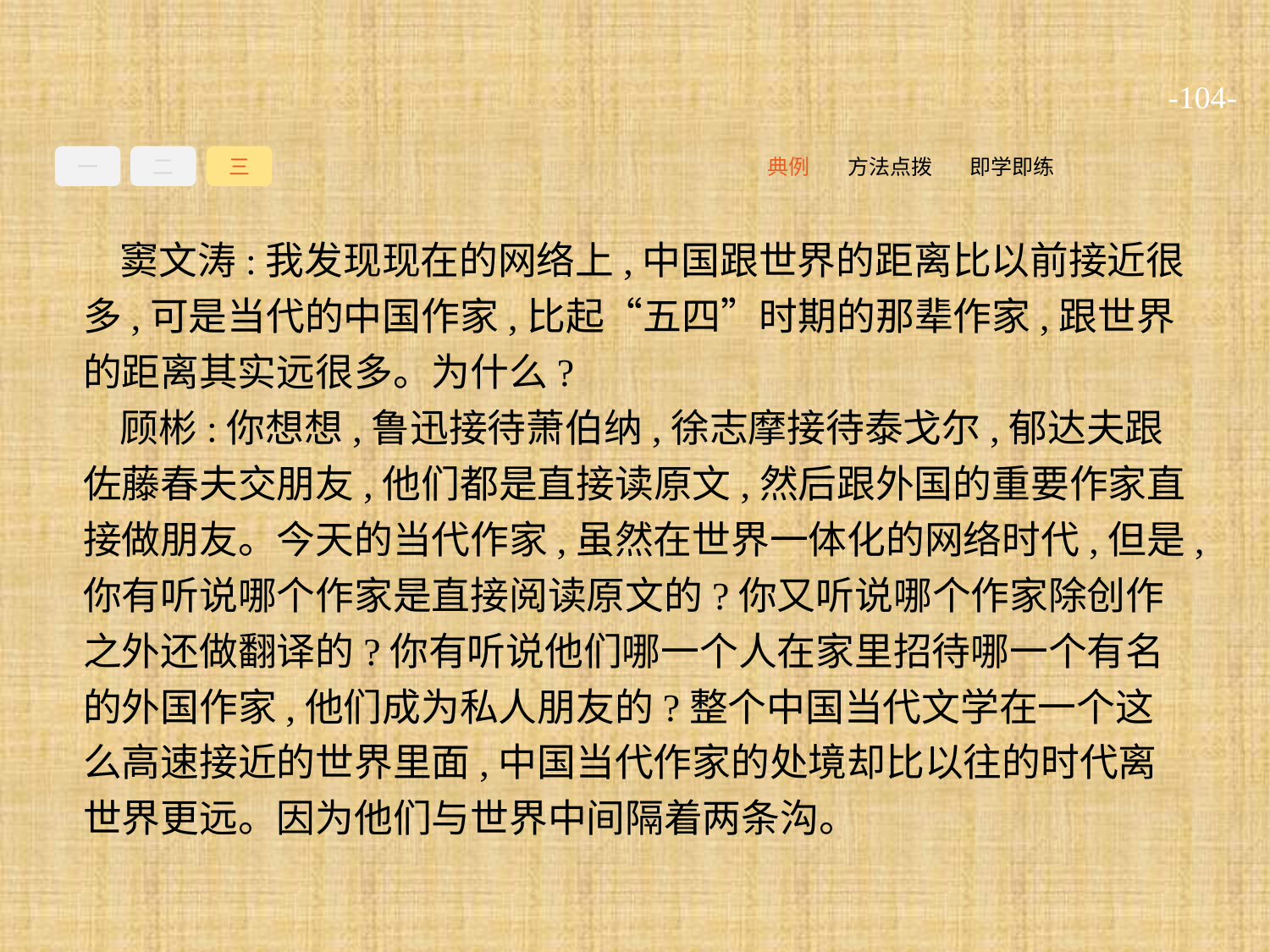

-104-
一
二
三
即学即练
方法点拨
典例
窦文涛:我发现现在的网络上,中国跟世界的距离比以前接近很多,可是当代的中国作家,比起“五四”时期的那辈作家,跟世界的距离其实远很多。为什么?
顾彬:你想想,鲁迅接待萧伯纳,徐志摩接待泰戈尔,郁达夫跟佐藤春夫交朋友,他们都是直接读原文,然后跟外国的重要作家直接做朋友。今天的当代作家,虽然在世界一体化的网络时代,但是,你有听说哪个作家是直接阅读原文的?你又听说哪个作家除创作之外还做翻译的?你有听说他们哪一个人在家里招待哪一个有名的外国作家,他们成为私人朋友的?整个中国当代文学在一个这么高速接近的世界里面,中国当代作家的处境却比以往的时代离世界更远。因为他们与世界中间隔着两条沟。